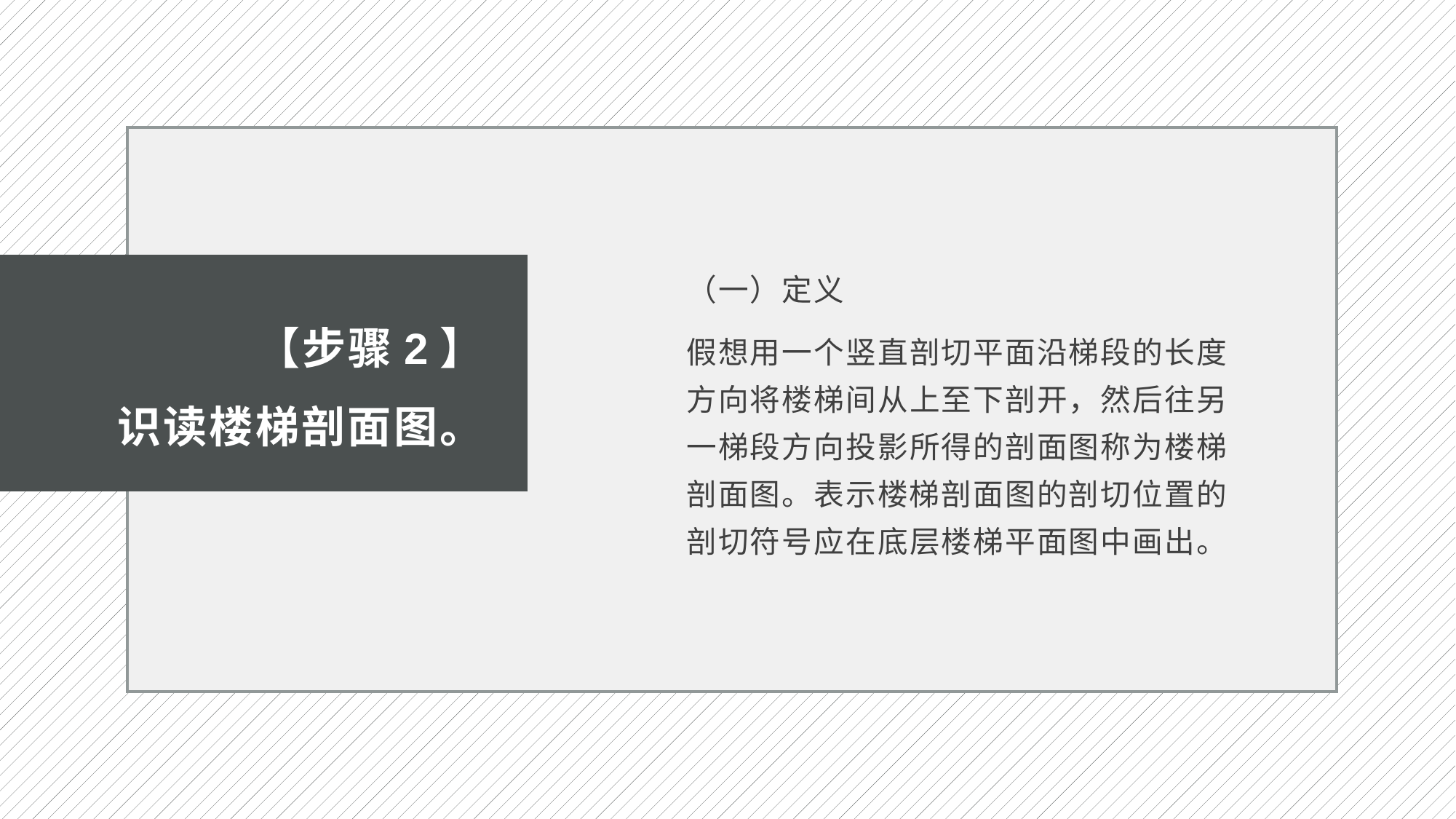

#

（一）定义
假想用一个竖直剖切平面沿梯段的长度方向将楼梯间从上至下剖开，然后往另一梯段方向投影所得的剖面图称为楼梯剖面图。表示楼梯剖面图的剖切位置的剖切符号应在底层楼梯平面图中画出。

【步骤2】
识读楼梯剖面图。